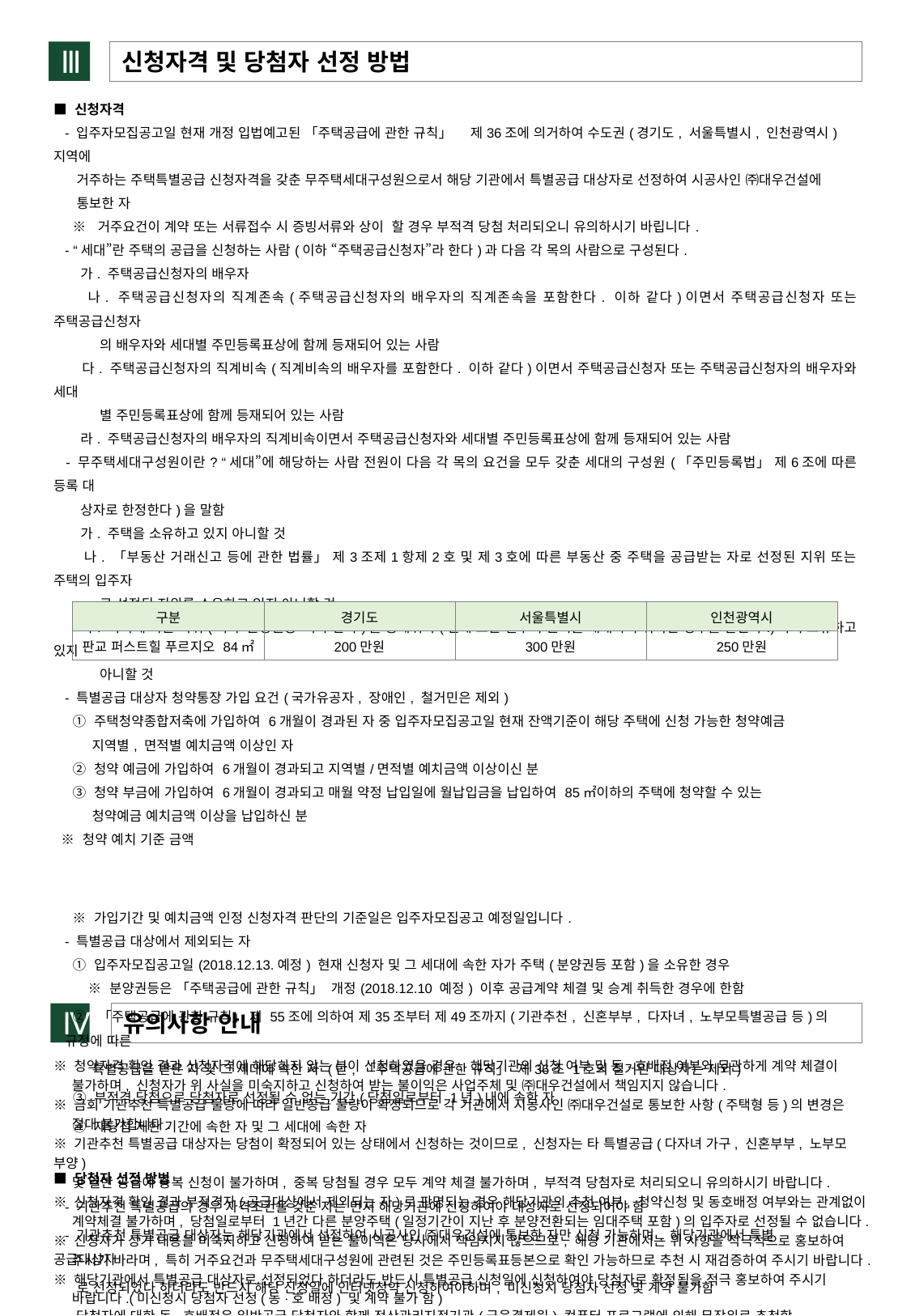

Ⅲ
 신청자격 및 당첨자 선정 방법
| ■ 신청자격 - 입주자모집공고일 현재 개정 입법예고된 「주택공급에 관한 규칙」 』제36조에 의거하여 수도권(경기도, 서울특별시, 인천광역시) 지역에 거주하는 주택특별공급 신청자격을 갖춘 무주택세대구성원으로서 해당 기관에서 특별공급 대상자로 선정하여 시공사인 ㈜대우건설에 통보한 자 ※ 거주요건이 계약 또는 서류접수 시 증빙서류와 상이 할 경우 부적격 당첨 처리되오니 유의하시기 바립니다. - “세대”란 주택의 공급을 신청하는 사람(이하 “주택공급신청자”라 한다)과 다음 각 목의 사람으로 구성된다. 가. 주택공급신청자의 배우자 나. 주택공급신청자의 직계존속(주택공급신청자의 배우자의 직계존속을 포함한다. 이하 같다)이면서 주택공급신청자 또는 주택공급신청자 의 배우자와 세대별 주민등록표상에 함께 등재되어 있는 사람 다. 주택공급신청자의 직계비속(직계비속의 배우자를 포함한다. 이하 같다)이면서 주택공급신청자 또는 주택공급신청자의 배우자와 세대 별 주민등록표상에 함께 등재되어 있는 사람 라. 주택공급신청자의 배우자의 직계비속이면서 주택공급신청자와 세대별 주민등록표상에 함께 등재되어 있는 사람 - 무주택세대구성원이란? “세대”에 해당하는 사람 전원이 다음 각 목의 요건을 모두 갖춘 세대의 구성원(「주민등록법」 제6조에 따른 등록 대 상자로 한정한다)을 말함 가. 주택을 소유하고 있지 아니할 것 나. 「부동산 거래신고 등에 관한 법률」 제3조제1항제2호 및 제3호에 따른 부동산 중 주택을 공급받는 자로 선정된 지위 또는 주택의 입주자 로 선정된 지위를 소유하고 있지 아니할 것 다. 나목에 따른 지위(이하“분양권등”이라 한다)를 승계취득(전체 또는 일부의 권리를 매매하여 취득한 경우를 말한다.)하여 소유하고 있지 아니할 것 - 특별공급 대상자 청약통장 가입 요건(국가유공자, 장애인, 철거민은 제외) ① 주택청약종합저축에 가입하여 6개월이 경과된 자 중 입주자모집공고일 현재 잔액기준이 해당 주택에 신청 가능한 청약예금 지역별, 면적별 예치금액 이상인 자 ② 청약 예금에 가입하여 6개월이 경과되고 지역별/면적별 예치금액 이상이신 분 ③ 청약 부금에 가입하여 6개월이 경과되고 매월 약정 납입일에 월납입금을 납입하여 85㎡이하의 주택에 청약할 수 있는 청약예금 예치금액 이상을 납입하신 분 ※ 청약 예치 기준 금액 ※ 가입기간 및 예치금액 인정 신청자격 판단의 기준일은 입주자모집공고 예정일입니다. - 특별공급 대상에서 제외되는 자 ① 입주자모집공고일(2018.12.13.예정) 현재 신청자 및 그 세대에 속한 자가 주택(분양권등 포함)을 소유한 경우 ※ 분양권등은 「주택공급에 관한 규칙」 개정(2018.12.10 예정) 이후 공급계약 체결 및 승계 취득한 경우에 한함 ② 「주택공급에 관한 규칙」 제 55조에 의하여 제35조부터 제49조까지(기관추천, 신혼부부, 다자녀, 노부모특별공급 등)의 규정에 따른 특별공급을 받은 자 및 그 세대에 속한 자 (단, 「주택공급에 관한 규칙」 제36조 1호의 철거민 대상자는 제외) ③ 부적격 당첨으로 당첨자로 선정될 수 없는 기간(당첨일로부터 1년)내에 속한 자 ④ 재당첨 제한 기간에 속한 자 및 그 세대에 속한 자 ■ 당첨자 선정 방법 - 기관추천 특별공급의 경우 자격조건을 갖춘 자는 먼저 해당기관에 신청하여야 대상자로 선정되어야 함 - 기관추천 특별공급 대상자는 해당기관에서 선정하여 시공사인 ㈜대우건설에 통보한 자만 신청 가능하며, 해당기관에서 특별 공급대상자 로 선정되었다 하더라도 반드시 해당 신청일에 인터넷청약 신청하여야하며, 미신청시 당첨자 선정 및 계약 불가함 - 당첨자에 대한 동·호배정은 일반공급 당첨자와 함께 전산관리지정기관(금융결제원) 컴퓨터 프로그램에 의해 무작위로 추첨함 |
| --- |
| 구분 | 경기도 | 서울특별시 | 인천광역시 |
| --- | --- | --- | --- |
| 판교 퍼스트힐 푸르지오 84㎡ | 200만원 | 300만원 | 250만원 |
Ⅳ
 유의사항 안내
※ 청약자격 확인 결과 신청자격에 해당하지 않는 분이 신청하였을 경우, 해당기관의 신청 여부 및 동·호배정 여부와 무관하게 계약 체결이
    불가하며, 신청자가 위 사실을 미숙지하고 신청하여 받는 불이익은 사업주체 및 ㈜대우건설에서 책임지지 않습니다.
※ 금회 기관추천 특별공급 물량에 따라 일반공급 물량이 확정되므로 각 기관에서 시공사인 ㈜대우건설로 통보한 사항(주택형 등)의 변경은
    절대 불가합니다.
※ 기관추천 특별공급 대상자는 당첨이 확정되어 있는 상태에서 신청하는 것이므로, 신청자는 타 특별공급(다자녀 가구, 신혼부부, 노부모 부양)
    및 일반 공급에 중복 신청이 불가하며, 중복 당첨될 경우 모두 계약 체결 불가하며, 부적격 당첨자로 처리되오니 유의하시기 바랍니다.
※ 신청자격 확인 결과 부적격자(공급대상에서 제외되는 자)로 판명되는 경우 해당기관의 추천 여부, 청약신청 및 동호배정 여부와는 관계없이
    계약체결 불가하며, 당첨일로부터 1년간 다른 분양주택(일정기간이 지난 후 분양전환되는 임대주택 포함)의 입주자로 선정될 수 없습니다.
※ 신청자가 상기 내용을 미숙지하고 신청하여 받는 불이익은 당사에서 책임지지 않으므로, 해당 기관에서는 위 사항을 적극적으로 홍보하여
    주시기 바라며, 특히 거주요건과 무주택세대구성원에 관련된 것은 주민등록표등본으로 확인 가능하므로 추천 시 재검증하여 주시기 바랍니다.
※ 해당기관에서 특별공급 대상자로 선정되었다 하더라도 반드시 특별공급 신청일에 신청하여야 당첨자로 확정됨을 적극 홍보하여 주시기
    바랍니다.(미신청시 당첨자 선정(동·호 배정) 및 계약 불가 함)